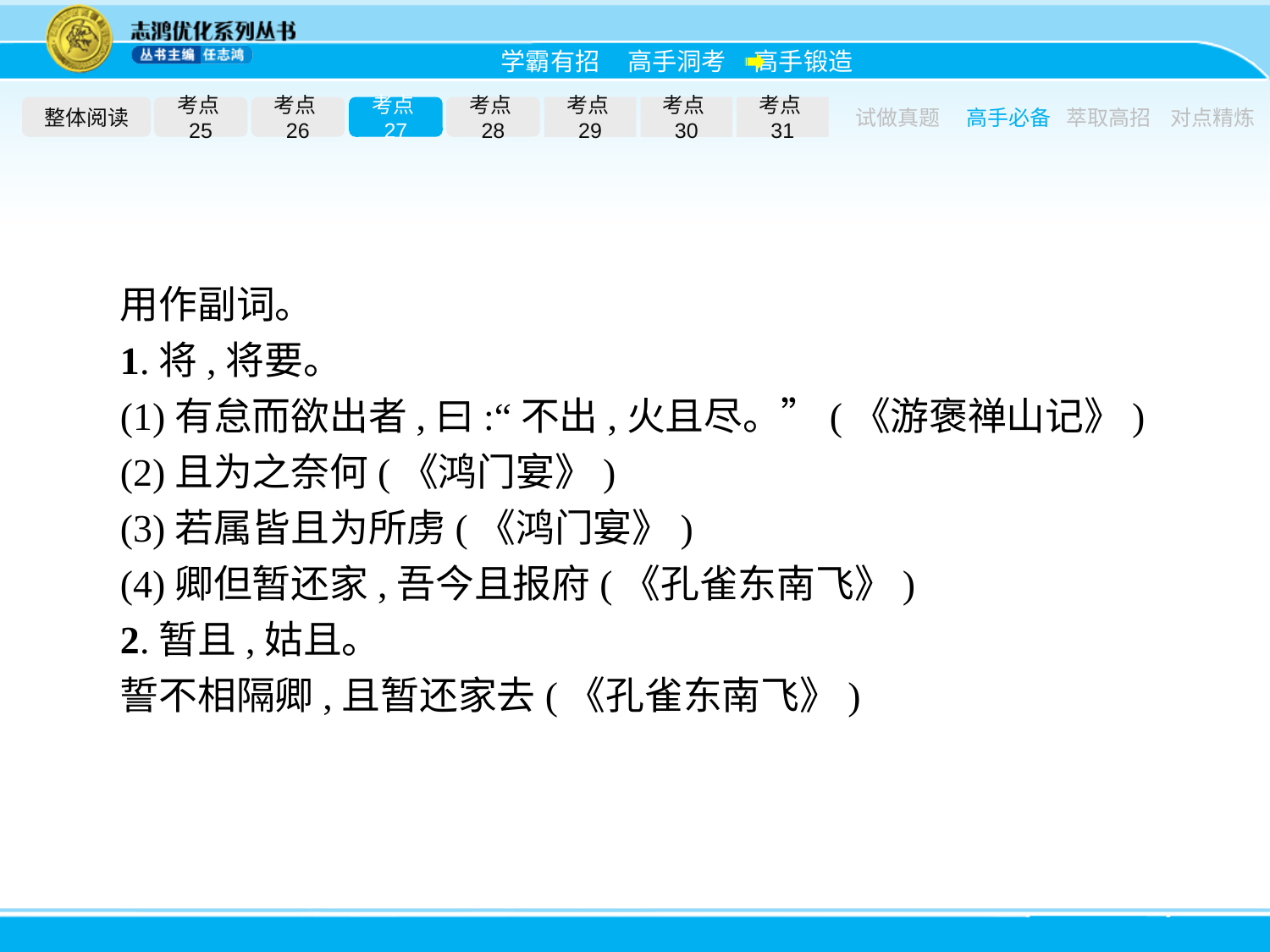

整体阅读
考点25
考点26
考点27
考点28
考点29
考点30
考点31
试做真题
高手必备
萃取高招
对点精炼
用作副词。
1.将,将要。
(1)有怠而欲出者,曰:“不出,火且尽。”(《游褒禅山记》)
(2)且为之奈何(《鸿门宴》)
(3)若属皆且为所虏(《鸿门宴》)
(4)卿但暂还家,吾今且报府(《孔雀东南飞》)
2.暂且,姑且。
誓不相隔卿,且暂还家去(《孔雀东南飞》)